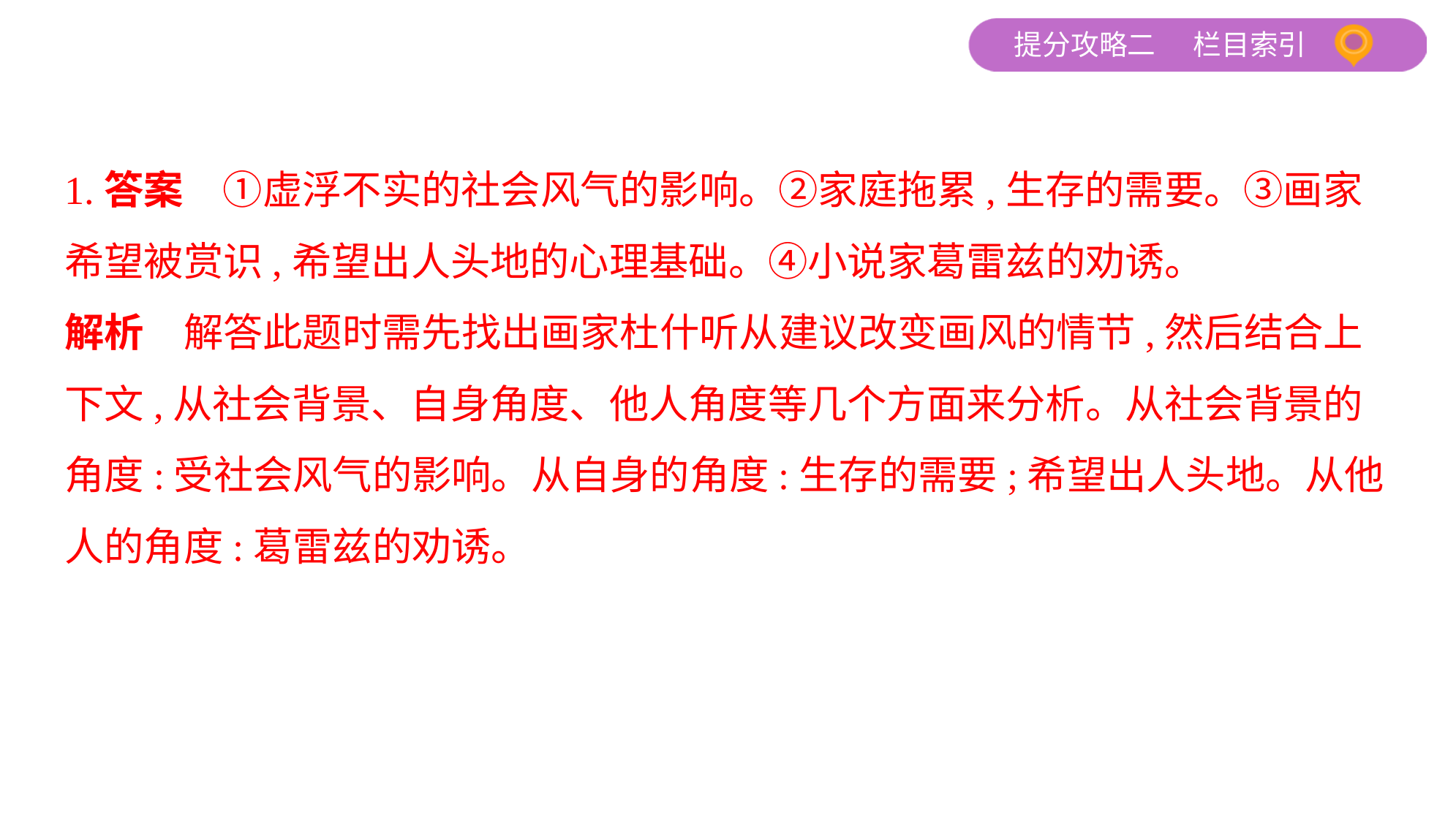

1.答案　①虚浮不实的社会风气的影响。②家庭拖累,生存的需要。③画家
希望被赏识,希望出人头地的心理基础。④小说家葛雷兹的劝诱。
解析　解答此题时需先找出画家杜什听从建议改变画风的情节,然后结合上
下文,从社会背景、自身角度、他人角度等几个方面来分析。从社会背景的
角度:受社会风气的影响。从自身的角度:生存的需要;希望出人头地。从他
人的角度:葛雷兹的劝诱。